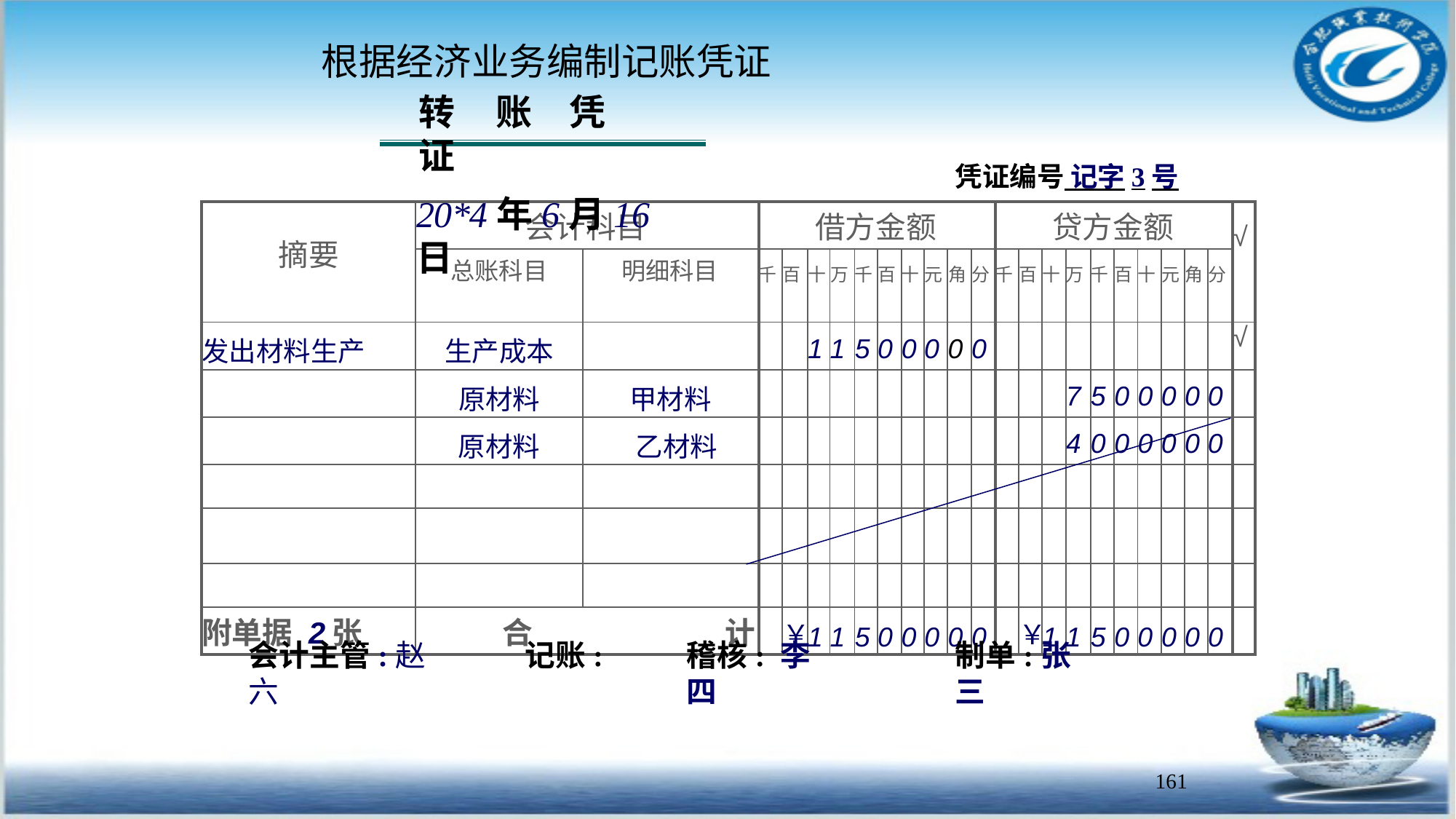

# 根据经济业务编制记账凭证
转	账	凭	证
20*4年6月16日

凭证编号 记字3号
| 摘要 | 会计科目 |  | 借方金额 |  |  |  |  |  |  |  |  |  | 贷方金额 |  |  |  |  |  |  |  |  |  | √ |
| --- | --- | --- | --- | --- | --- | --- | --- | --- | --- | --- | --- | --- | --- | --- | --- | --- | --- | --- | --- | --- | --- | --- | --- |
|  | 总账科目 | 明细科目 | 千 | 百 | 十 | 万 | 千 | 百 | 十 | 元 | 角 | 分 | 千 | 百 | 十 | 万 | 千 | 百 | 十 | 元 | 角 | 分 |  |
| 发出材料生产 | 生产成本 |  |  |  | 1 | 1 | 5 | 0 | 0 | 0 | 0 | 0 |  |  |  |  |  |  |  |  |  |  | √ |
|  | 原材料 | 甲材料 |  |  |  |  |  |  |  |  |  |  |  |  |  | 7 | 5 | 0 | 0 | 0 | 0 | 0 |  |
|  | 原材料 | 乙材料 |  |  |  |  |  |  |  |  |  |  |  |  |  | 4 | 0 | 0 | 0 | 0 | 0 | 0 |  |
|  |  |  |  |  |  |  |  |  |  |  |  |  |  |  |  |  |  |  |  |  |  |  |  |
|  |  |  |  |  |  |  |  |  |  |  |  |  |  |  |  |  |  |  |  |  |  |  |  |
|  |  |  |  |  |  |  |  |  |  |  |  |  |  |  |  |  |  |  |  |  |  |  |  |
| 附单据 2张 | 合 计 |  |  | ￥ | 1 | 1 | 5 | 0 | 0 | 0 | 0 | 0 |  | ￥ | 1 | 1 | 5 | 0 | 0 | 0 | 0 | 0 |  |

会计主管:赵六
记账:
稽核: 李四
制单:张三
161